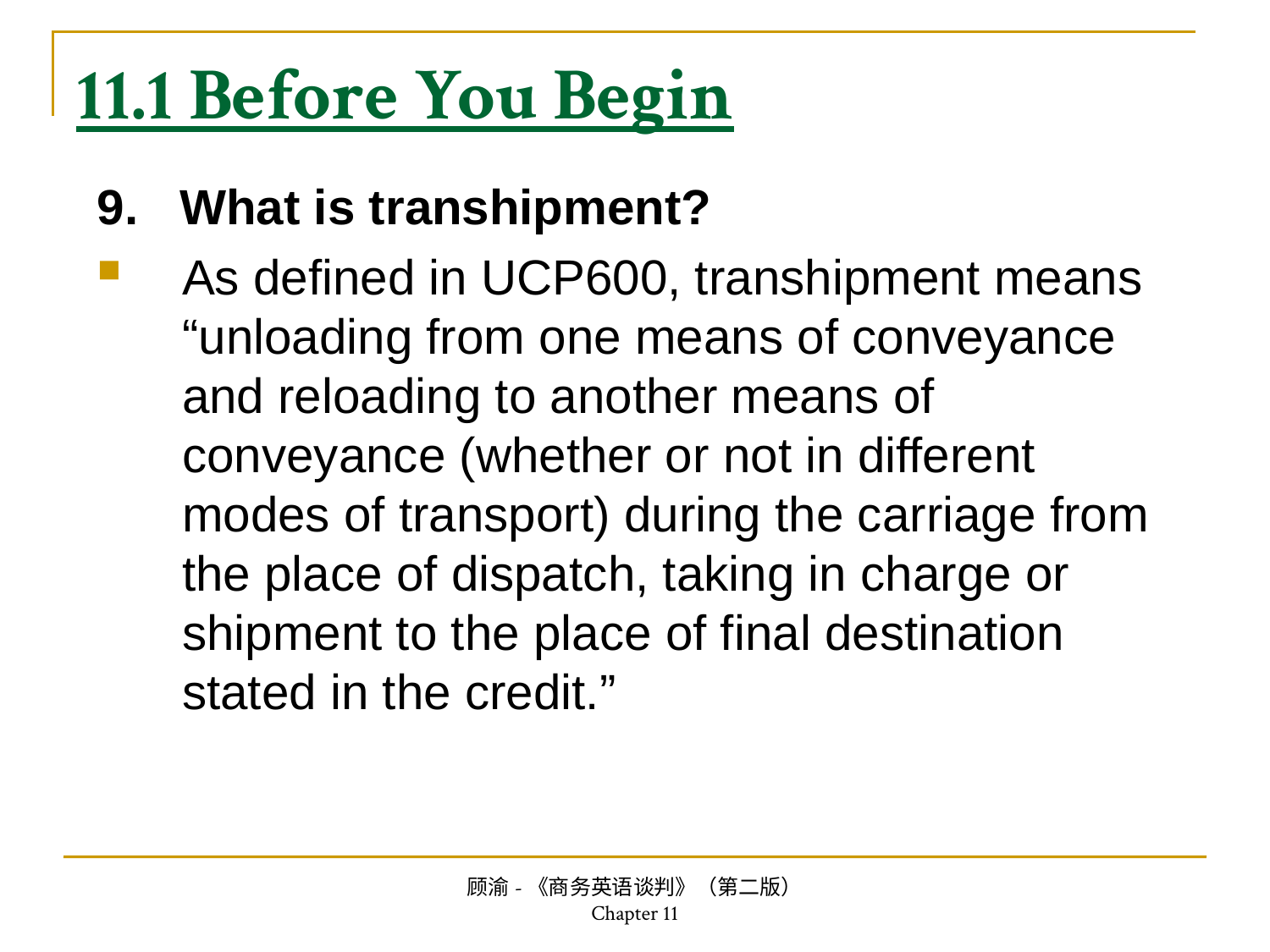

# 11.1 Before You Begin
9.   What is transhipment?
As defined in UCP600, transhipment means “unloading from one means of conveyance and reloading to another means of conveyance (whether or not in different modes of transport) during the carriage from the place of dispatch, taking in charge or shipment to the place of final destination stated in the credit.”

15
顾渝-《商务英语谈判》（第二版） Chapter 11